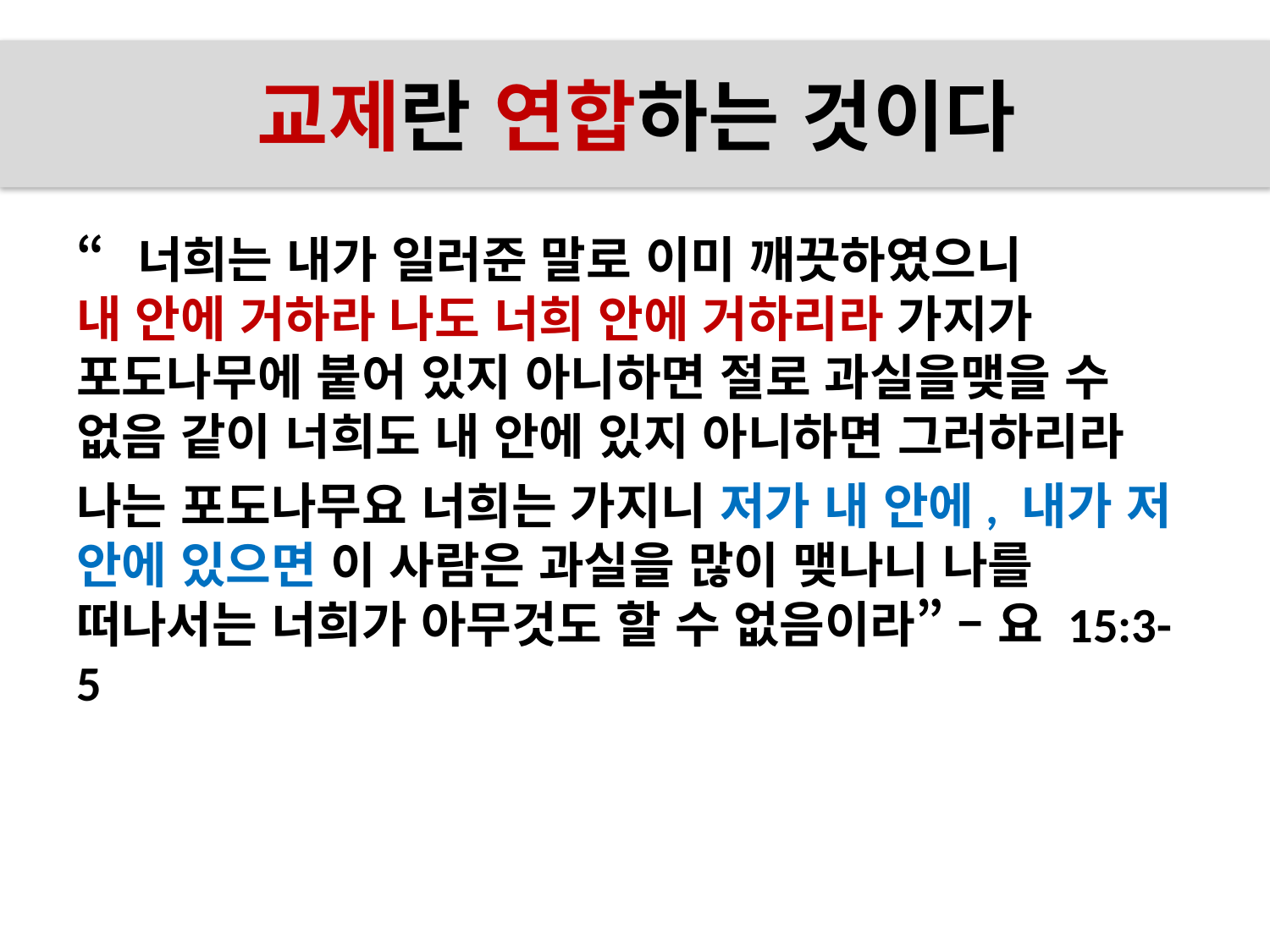

# 교제란 연합하는 것이다
교제란 연합하는 것이다
“너희는 내가 일러준 말로 이미 깨끗하였으니
내 안에 거하라 나도 너희 안에 거하리라 가지가 포도나무에 붙어 있지 아니하면 절로 과실을맺을 수 없음 같이 너희도 내 안에 있지 아니하면 그러하리라
나는 포도나무요 너희는 가지니 저가 내 안에, 내가 저 안에 있으면 이 사람은 과실을 많이 맺나니 나를 떠나서는 너희가 아무것도 할 수 없음이라” – 요 15:3-5